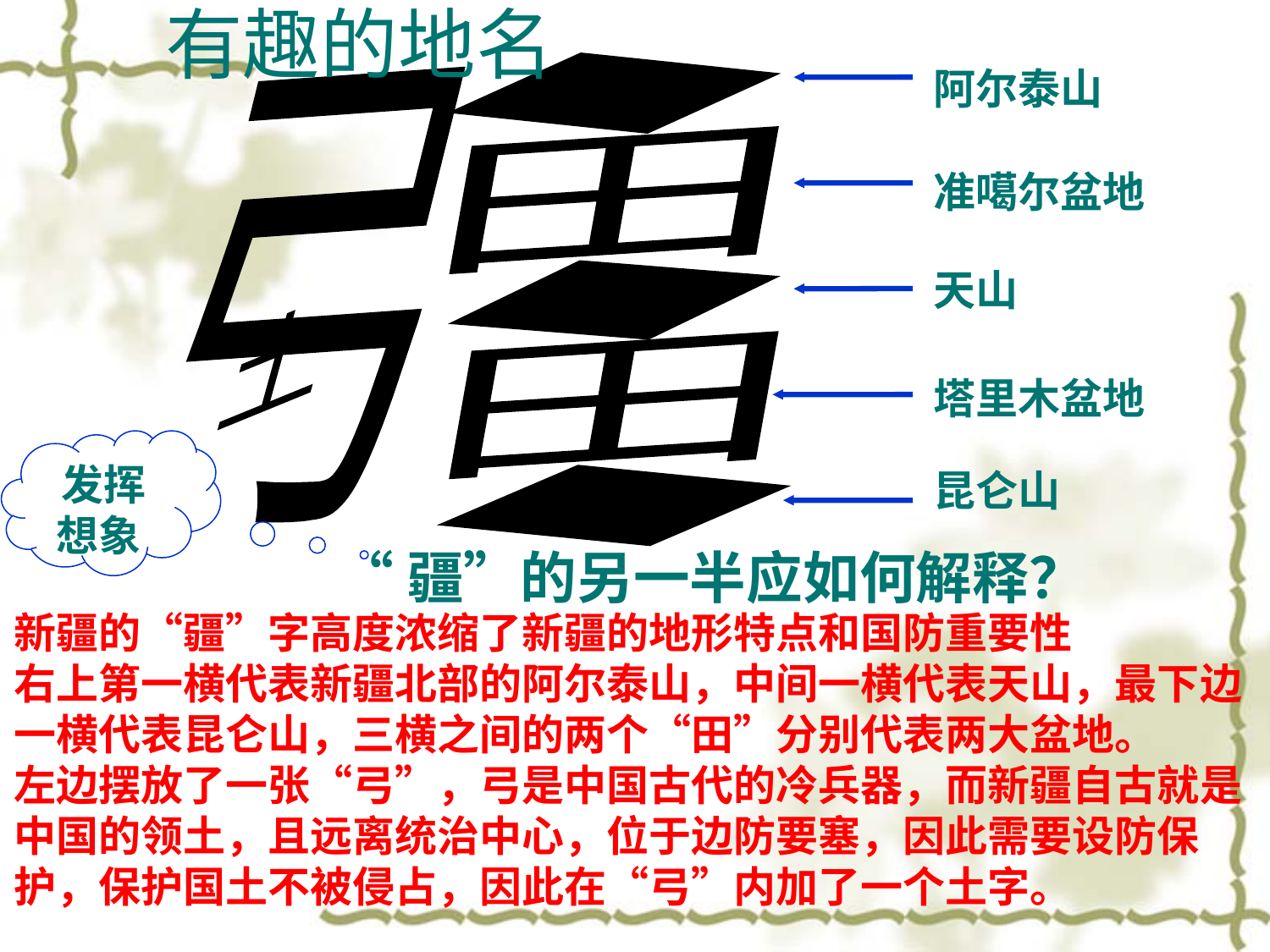

有趣的地名
阿尔泰山
一

弓
田
准噶尔盆地

天山
一

土
田
塔里木盆地

发挥想象
昆仑山
一

“疆”的另一半应如何解释？
新疆的“疆”字高度浓缩了新疆的地形特点和国防重要性
右上第一横代表新疆北部的阿尔泰山，中间一横代表天山，最下边一横代表昆仑山，三横之间的两个“田”分别代表两大盆地。
左边摆放了一张“弓”，弓是中国古代的冷兵器，而新疆自古就是中国的领土，且远离统治中心，位于边防要塞，因此需要设防保护，保护国土不被侵占，因此在“弓”内加了一个土字。